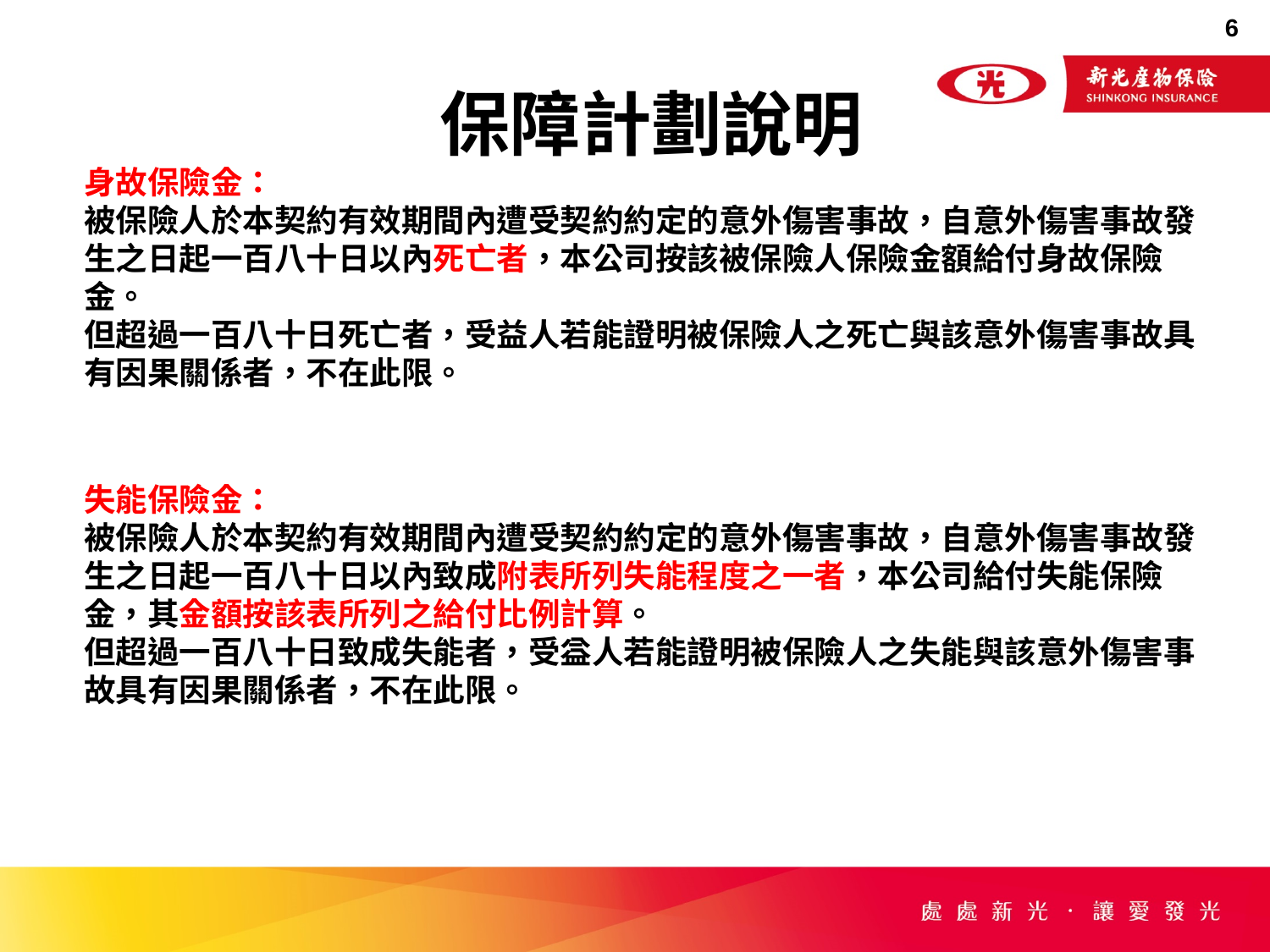

保障計劃說明
身故保險金：
被保險人於本契約有效期間內遭受契約約定的意外傷害事故，自意外傷害事故發生之日起一百八十日以內死亡者，本公司按該被保險人保險金額給付身故保險金。
但超過一百八十日死亡者，受益人若能證明被保險人之死亡與該意外傷害事故具有因果關係者，不在此限。

失能保險金：
被保險人於本契約有效期間內遭受契約約定的意外傷害事故，自意外傷害事故發生之日起一百八十日以內致成附表所列失能程度之一者，本公司給付失能保險金，其金額按該表所列之給付比例計算。
但超過一百八十日致成失能者，受益人若能證明被保險人之失能與該意外傷害事故具有因果關係者，不在此限。